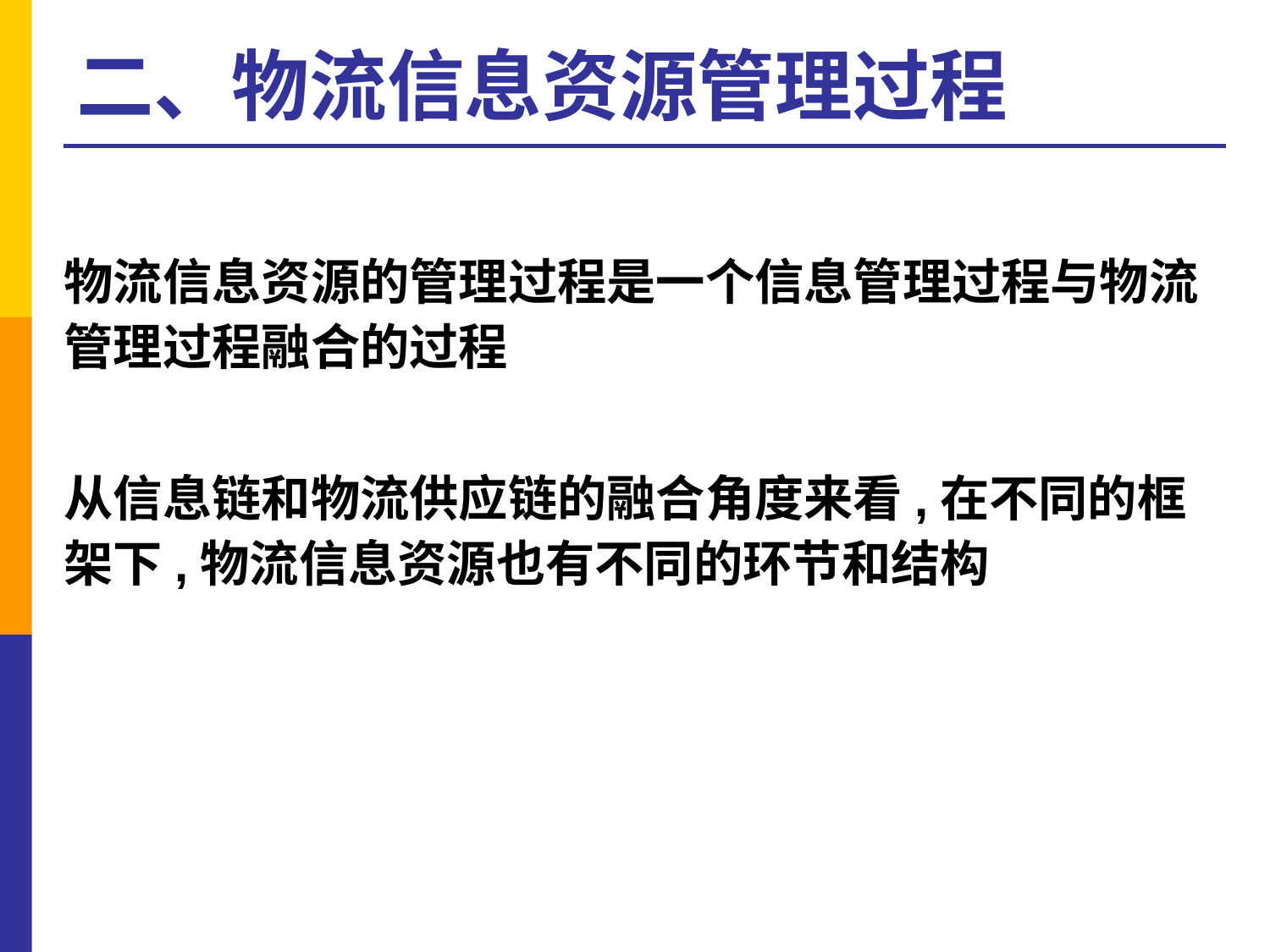

# 二、物流信息资源管理过程

物流信息资源的管理过程是一个信息管理过程与物流管理过程融合的过程

从信息链和物流供应链的融合角度来看,在不同的框架下,物流信息资源也有不同的环节和结构